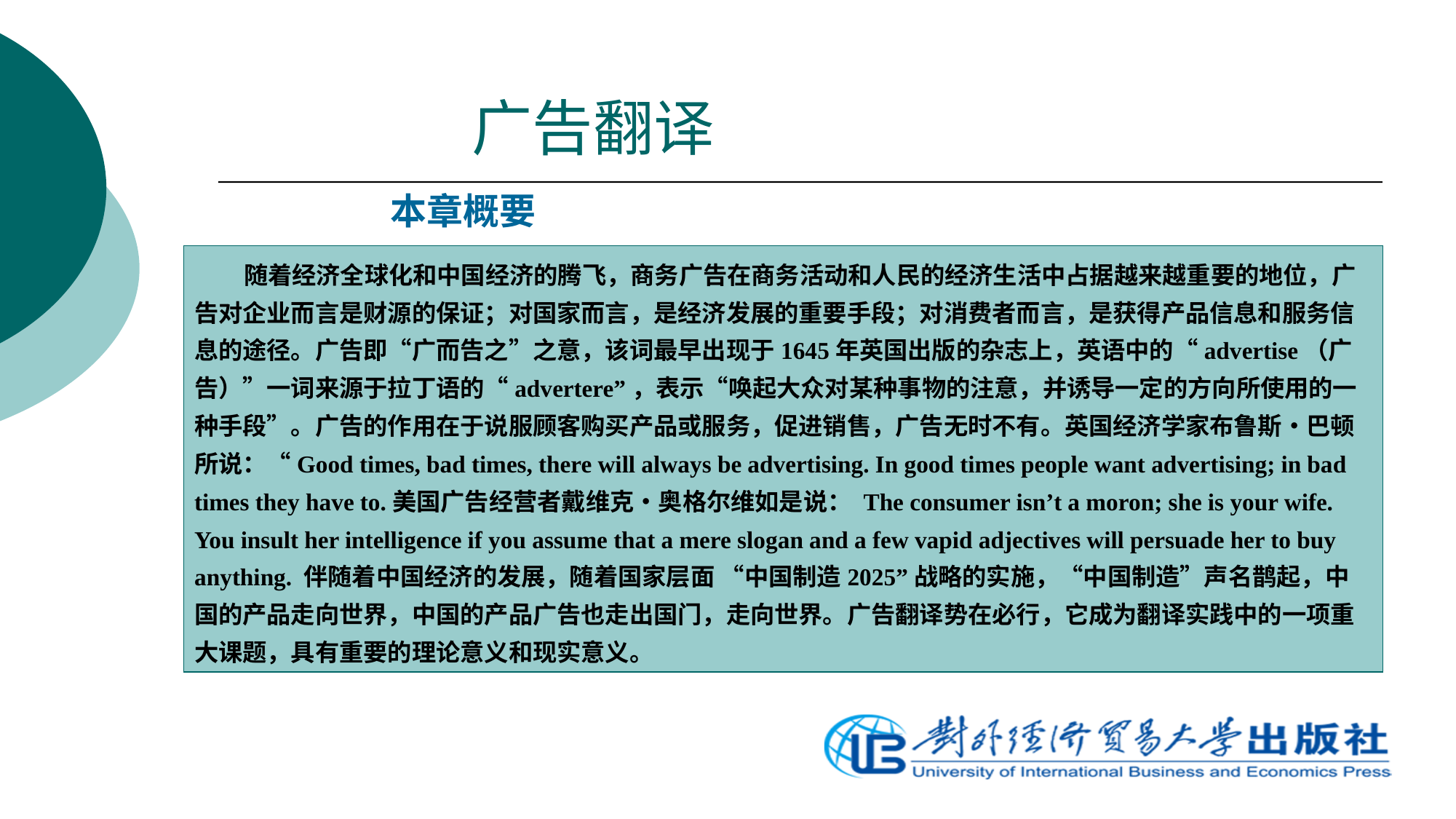

# 广告翻译
本章概要
        随着经济全球化和中国经济的腾飞，商务广告在商务活动和人民的经济生活中占据越来越重要的地位，广告对企业而言是财源的保证；对国家而言，是经济发展的重要手段；对消费者而言，是获得产品信息和服务信息的途径。广告即“广而告之”之意，该词最早出现于1645年英国出版的杂志上，英语中的“advertise（广告）”一词来源于拉丁语的“advertere”，表示“唤起大众对某种事物的注意，并诱导一定的方向所使用的一种手段”。广告的作用在于说服顾客购买产品或服务，促进销售，广告无时不有。英国经济学家布鲁斯•巴顿所说：“Good times, bad times, there will always be advertising. In good times people want advertising; in bad times they have to.美国广告经营者戴维克•奥格尔维如是说： The consumer isn’t a moron; she is your wife. You insult her intelligence if you assume that a mere slogan and a few vapid adjectives will persuade her to buy anything. 伴随着中国经济的发展，随着国家层面 “中国制造2025”战略的实施，“中国制造”声名鹊起，中国的产品走向世界，中国的产品广告也走出国门，走向世界。广告翻译势在必行，它成为翻译实践中的一项重大课题，具有重要的理论意义和现实意义。